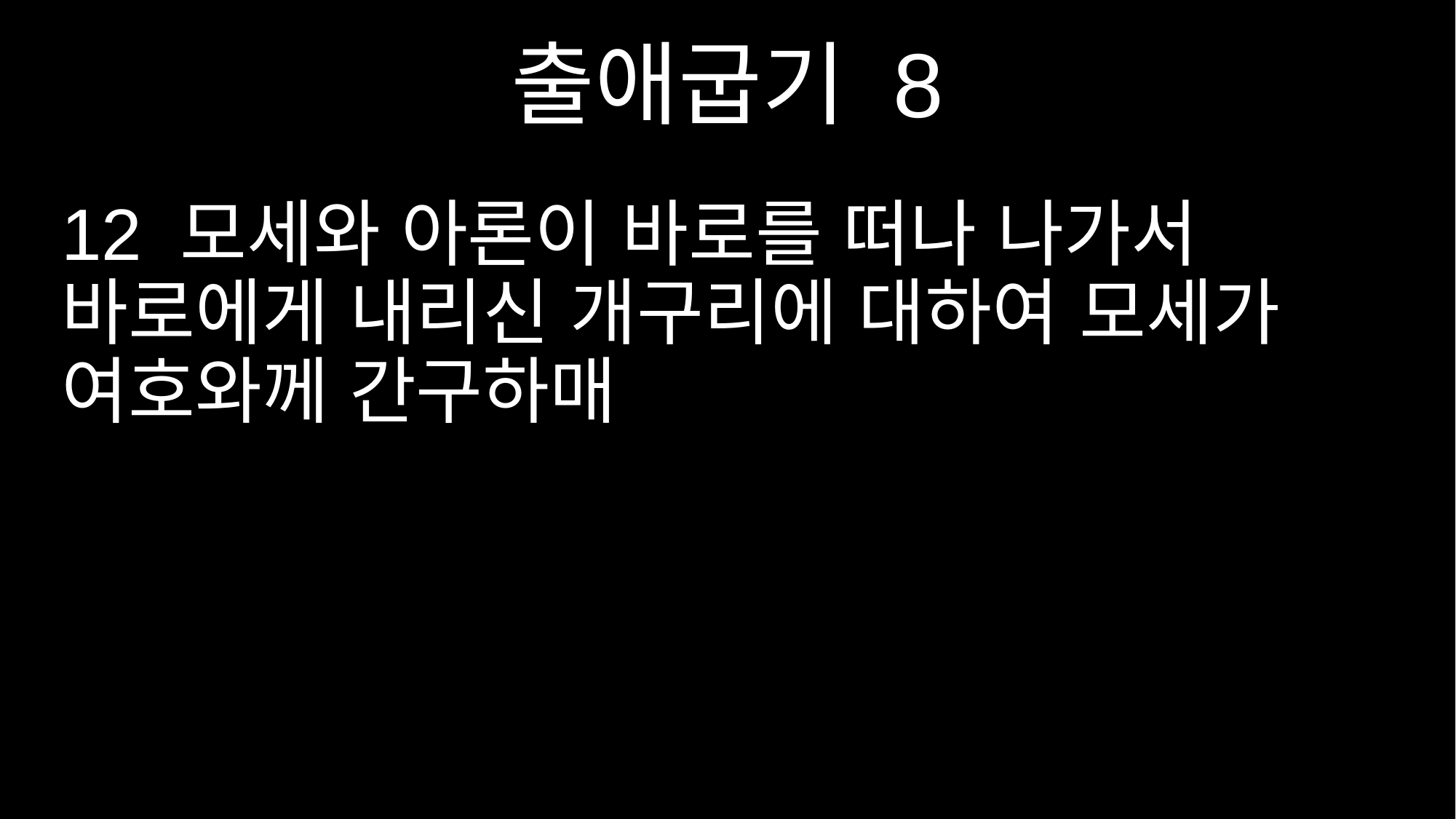

출애굽기 8
12 모세와 아론이 바로를 떠나 나가서 바로에게 내리신 개구리에 대하여 모세가 여호와께 간구하매